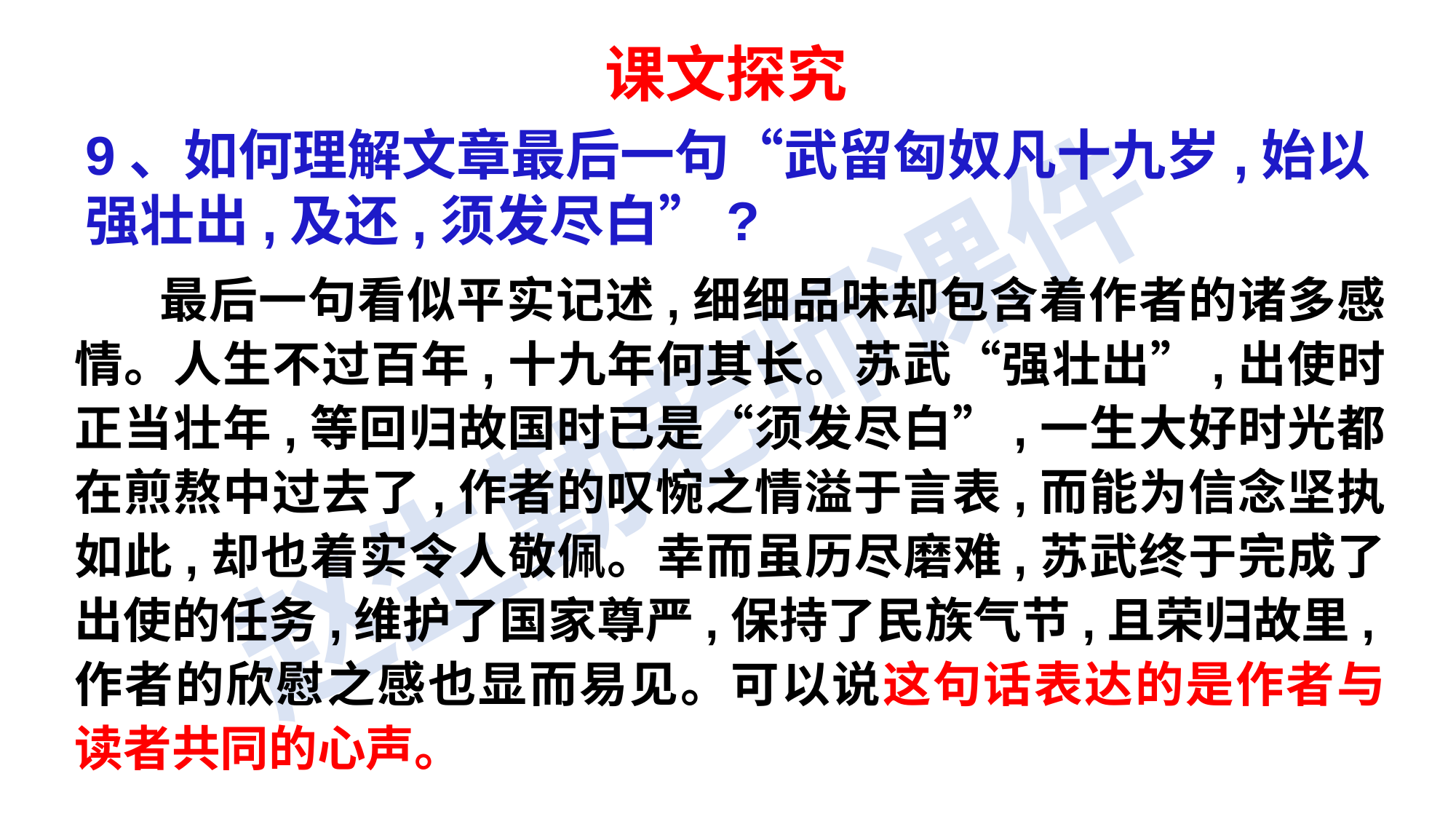

课文探究
9、如何理解文章最后一句“武留匈奴凡十九岁,始以强壮出,及还,须发尽白”?
      最后一句看似平实记述,细细品味却包含着作者的诸多感情。人生不过百年,十九年何其长。苏武“强壮出”,出使时正当壮年,等回归故国时已是“须发尽白”,一生大好时光都在煎熬中过去了,作者的叹惋之情溢于言表,而能为信念坚执如此,却也着实令人敬佩。幸而虽历尽磨难,苏武终于完成了出使的任务,维护了国家尊严,保持了民族气节,且荣归故里,作者的欣慰之感也显而易见。可以说这句话表达的是作者与读者共同的心声。